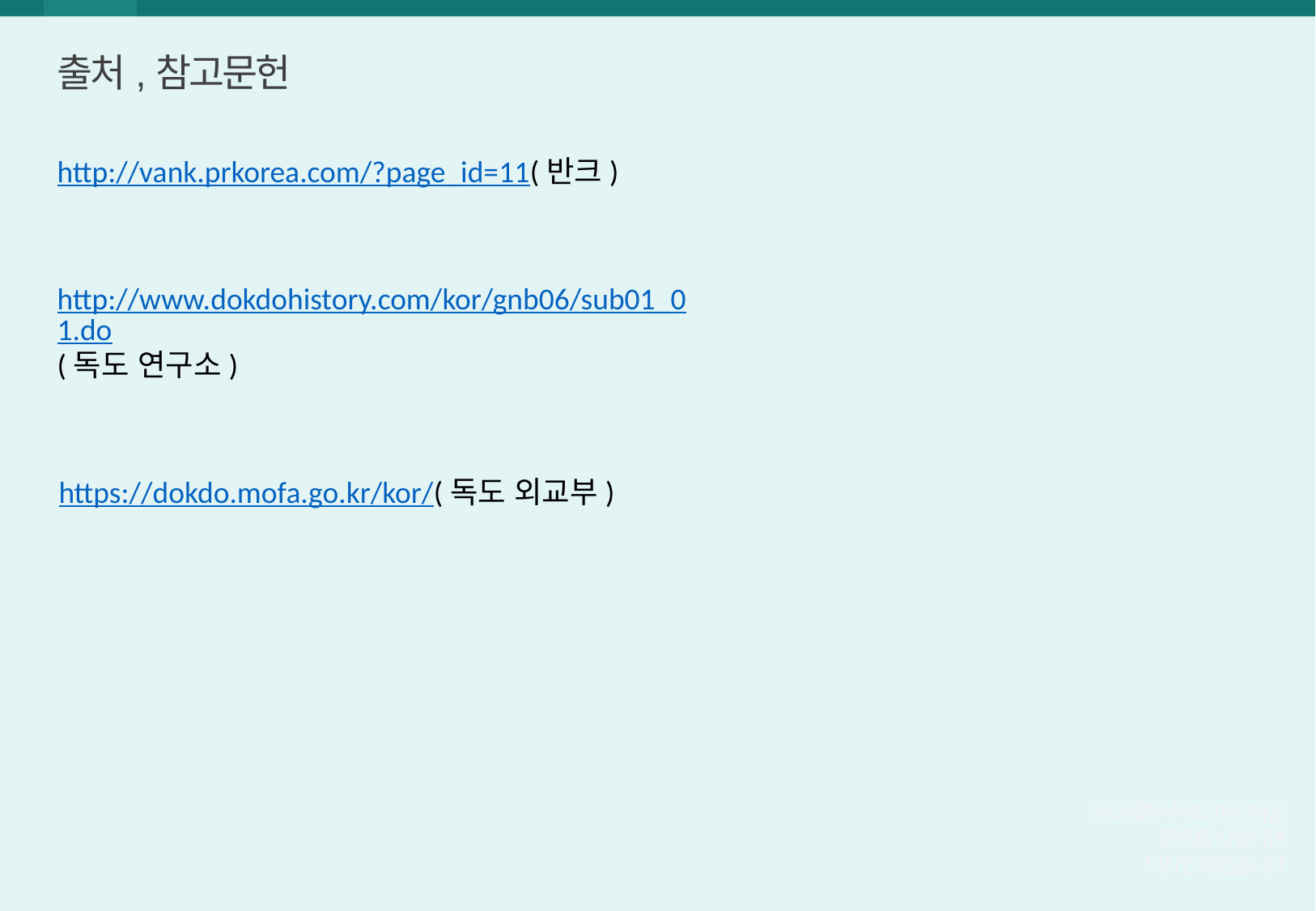

출처,참고문헌
http://vank.prkorea.com/?page_id=11(반크)
http://www.dokdohistory.com/kor/gnb06/sub01_01.do(독도 연구소)
https://dokdo.mofa.go.kr/kor/(독도 외교부)

아모레퍼시픽의 아리따움
폰트를 사용하여
디자인하였습니다